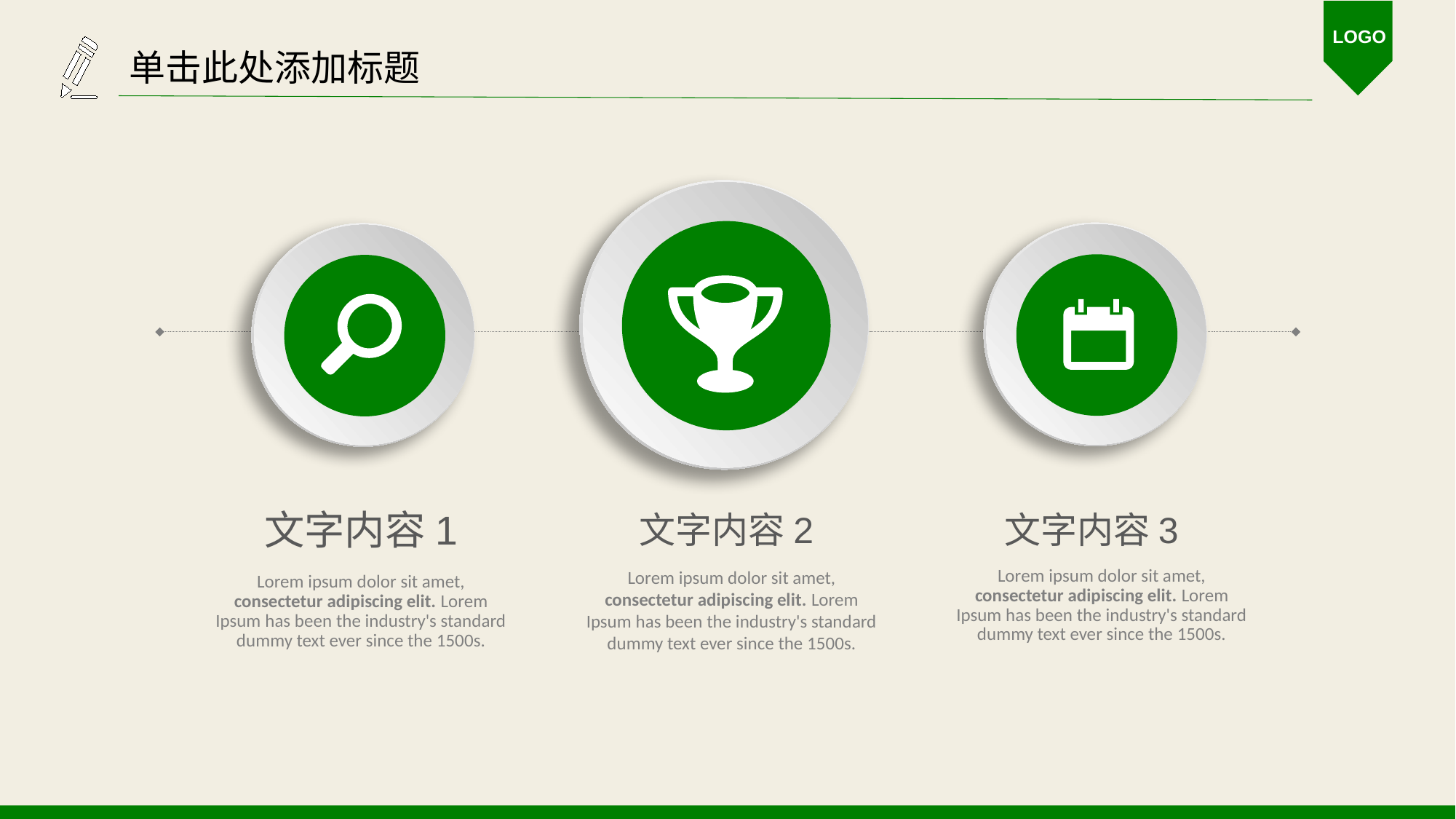

LOGO

单击此处添加标题

文字内容1
文字内容2
文字内容3
Lorem ipsum dolor sit amet, consectetur adipiscing elit. Lorem Ipsum has been the industry's standard dummy text ever since the 1500s.
Lorem ipsum dolor sit amet, consectetur adipiscing elit. Lorem Ipsum has been the industry's standard dummy text ever since the 1500s.
Lorem ipsum dolor sit amet, consectetur adipiscing elit. Lorem Ipsum has been the industry's standard dummy text ever since the 1500s.